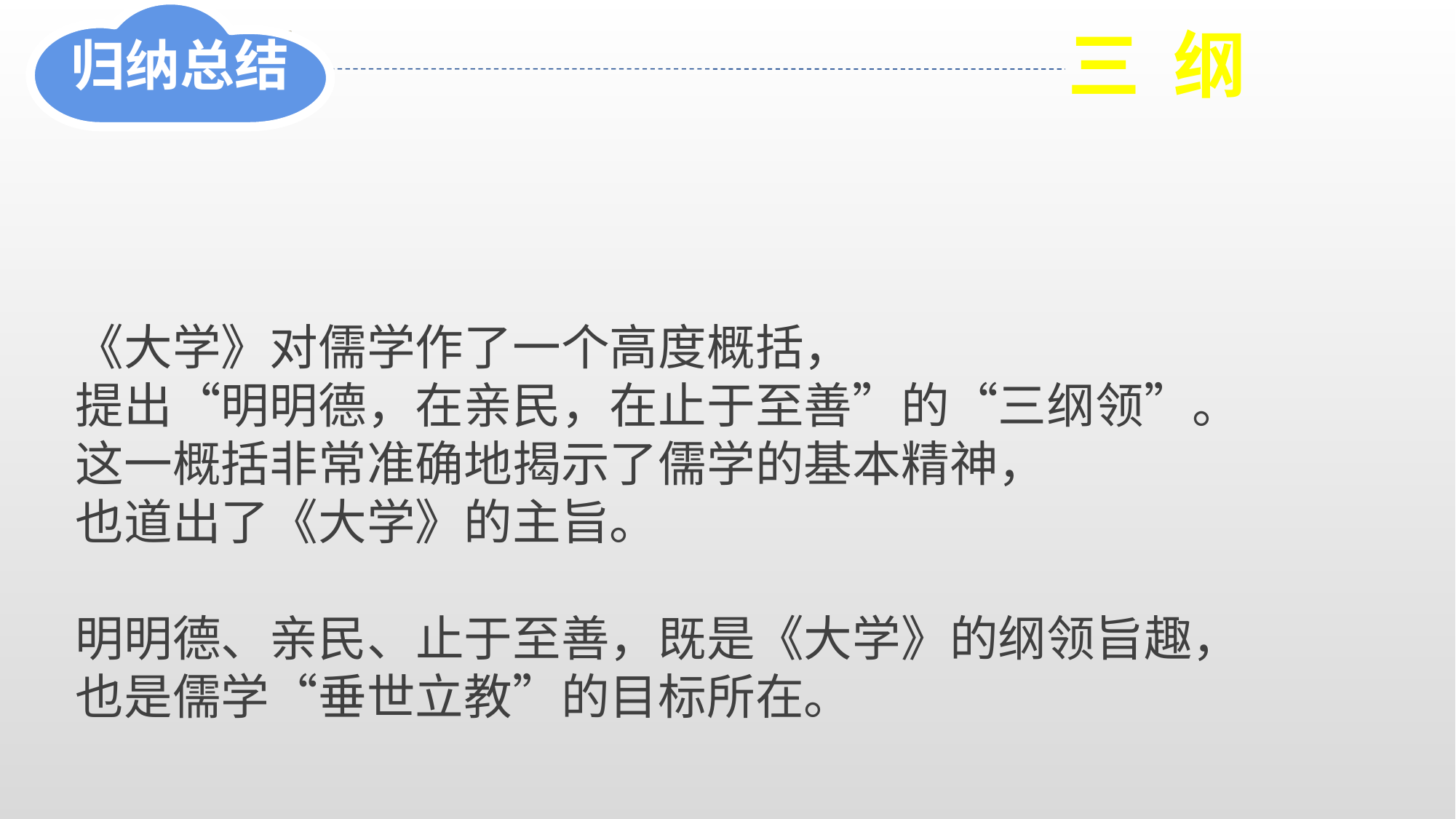

归纳总结
三  纲
《大学》对儒学作了一个高度概括，
提出“明明德，在亲民，在止于至善”的“三纲领”。
这一概括非常准确地揭示了儒学的基本精神，
也道出了《大学》的主旨。

明明德、亲民、止于至善，既是《大学》的纲领旨趣，
也是儒学“垂世立教”的目标所在。